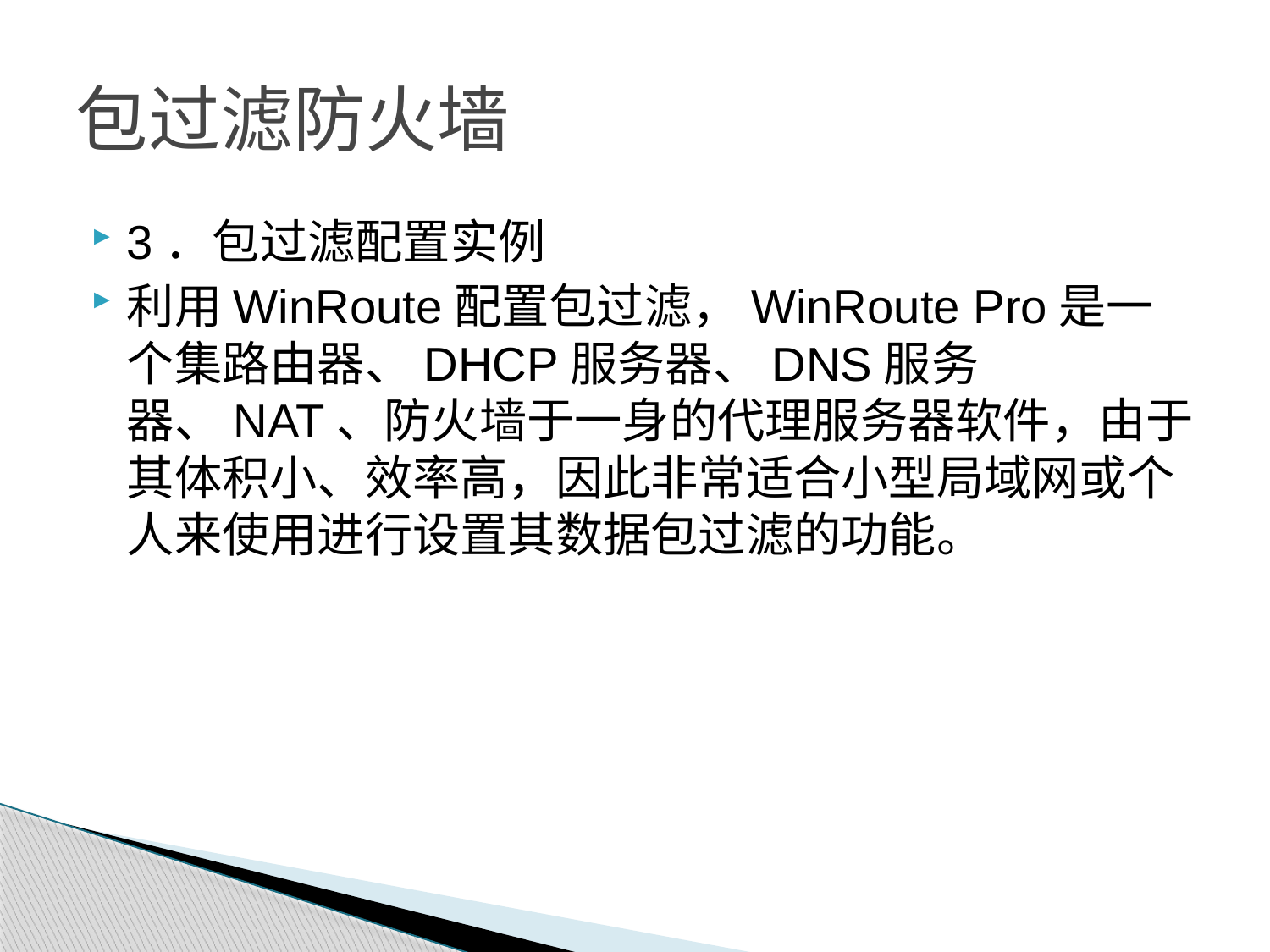

# 包过滤防火墙
3．包过滤配置实例
利用WinRoute配置包过滤，WinRoute Pro是一个集路由器、DHCP服务器、DNS服务器、NAT、防火墙于一身的代理服务器软件，由于其体积小、效率高，因此非常适合小型局域网或个人来使用进行设置其数据包过滤的功能。